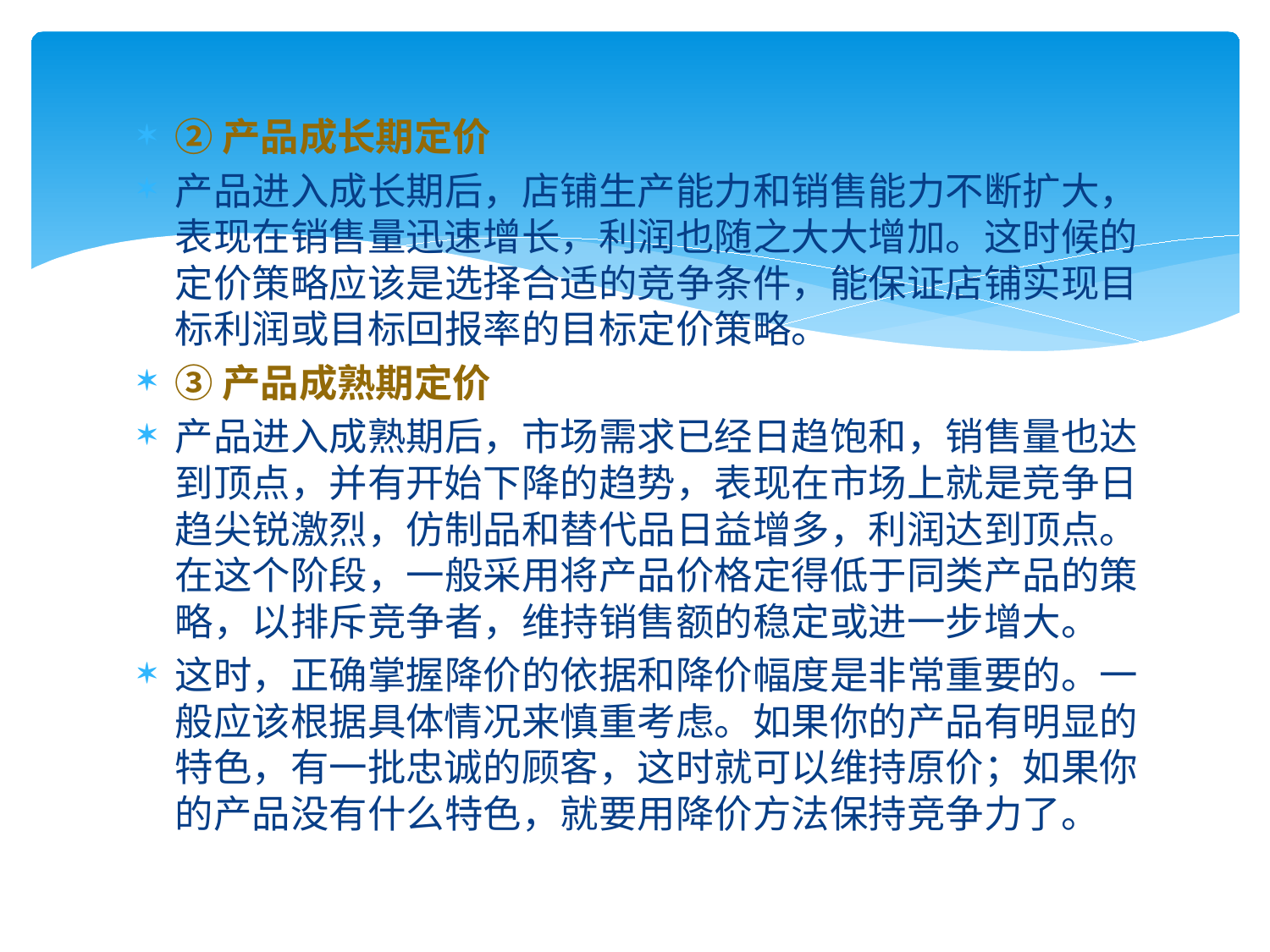

②产品成长期定价
产品进入成长期后，店铺生产能力和销售能力不断扩大，表现在销售量迅速增长，利润也随之大大增加。这时候的定价策略应该是选择合适的竞争条件，能保证店铺实现目标利润或目标回报率的目标定价策略。
③产品成熟期定价
产品进入成熟期后，市场需求已经日趋饱和，销售量也达到顶点，并有开始下降的趋势，表现在市场上就是竞争日趋尖锐激烈，仿制品和替代品日益增多，利润达到顶点。在这个阶段，一般采用将产品价格定得低于同类产品的策略，以排斥竞争者，维持销售额的稳定或进一步增大。
这时，正确掌握降价的依据和降价幅度是非常重要的。一般应该根据具体情况来慎重考虑。如果你的产品有明显的特色，有一批忠诚的顾客，这时就可以维持原价；如果你的产品没有什么特色，就要用降价方法保持竞争力了。